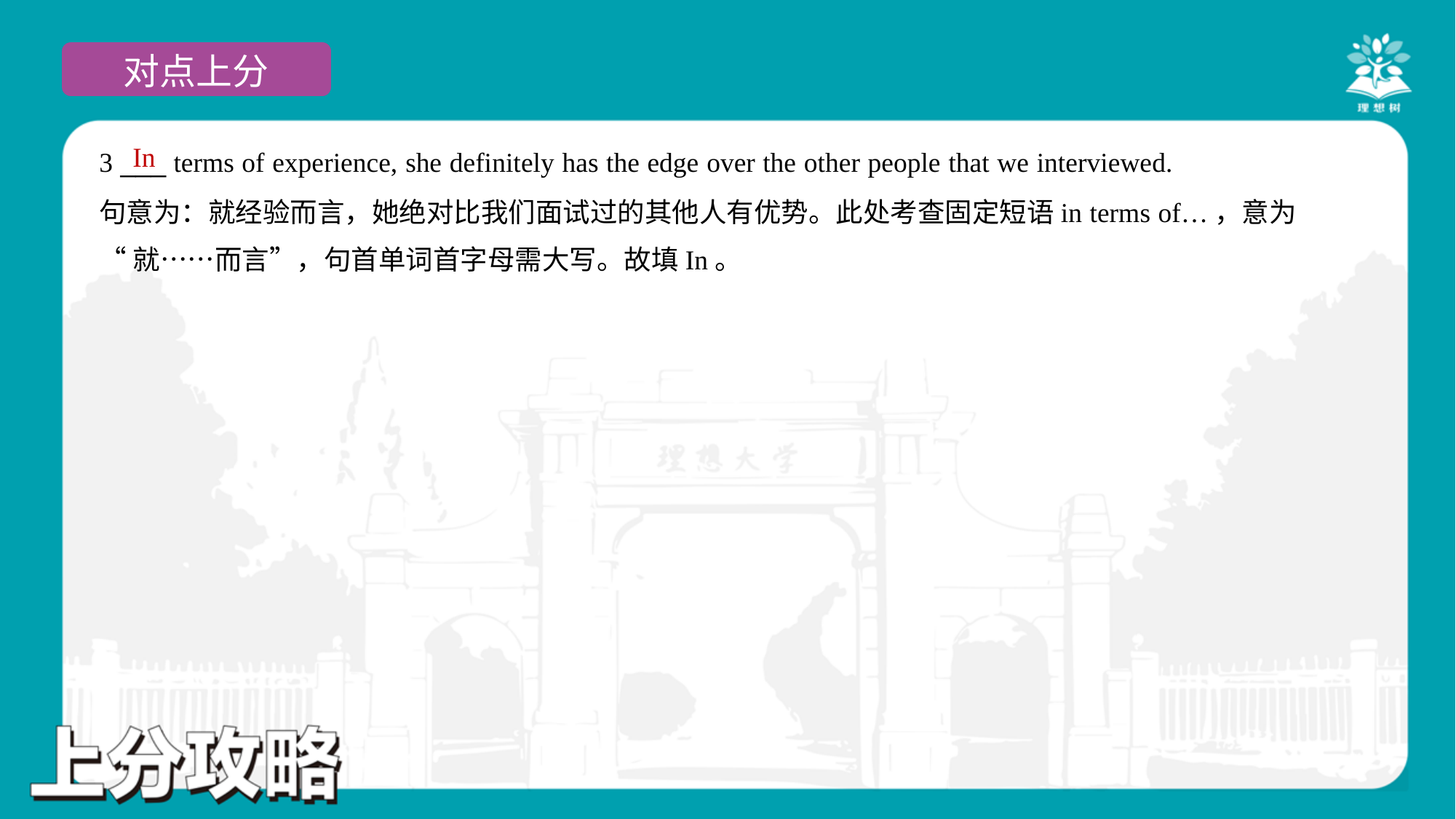

In
3 ___ terms of experience, she definitely has the edge over the other people that we interviewed.
句意为：就经验而言，她绝对比我们面试过的其他人有优势。此处考查固定短语in terms of…，意为
“就……而言”，句首单词首字母需大写。故填In。